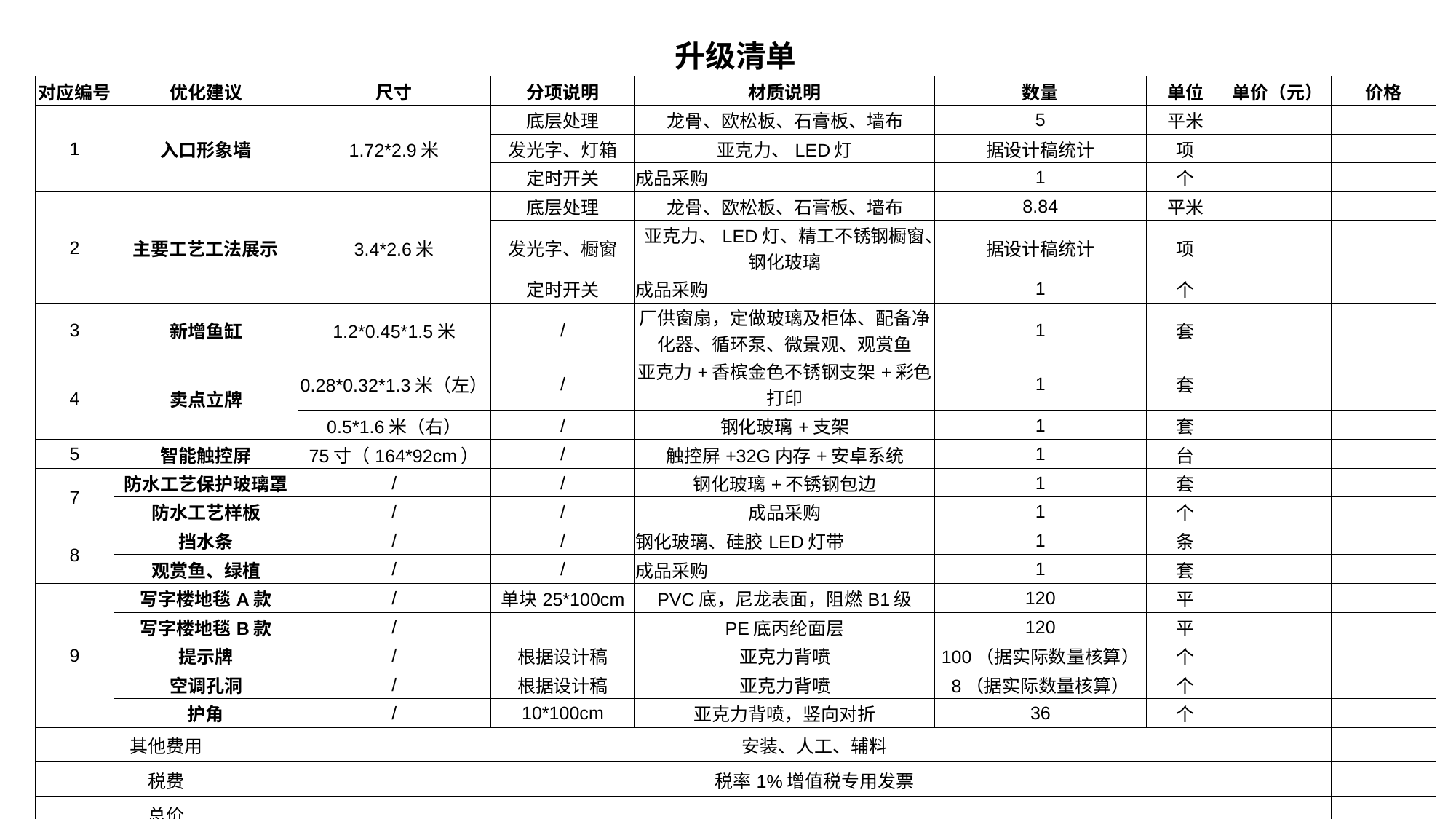

| 升级清单 |  |  |  |  |  |  |  |  |
| --- | --- | --- | --- | --- | --- | --- | --- | --- |
| 对应编号 | 优化建议 | 尺寸 | 分项说明 | 材质说明 | 数量 | 单位 | 单价（元） | 价格 |
| 1 | 入口形象墙 | 1.72\*2.9米 | 底层处理 | 龙骨、欧松板、石膏板、墙布 | 5 | 平米 |  |  |
|  |  |  | 发光字、灯箱 | 亚克力、LED灯 | 据设计稿统计 | 项 |  |  |
|  |  |  | 定时开关 | 成品采购 | 1 | 个 |  |  |
| 2 | 主要工艺工法展示 | 3.4\*2.6米 | 底层处理 | 龙骨、欧松板、石膏板、墙布 | 8.84 | 平米 |  |  |
|  |  |  | 发光字、橱窗 | 亚克力、LED灯、精工不锈钢橱窗、钢化玻璃 | 据设计稿统计 | 项 |  |  |
|  |  |  | 定时开关 | 成品采购 | 1 | 个 |  |  |
| 3 | 新增鱼缸 | 1.2\*0.45\*1.5米 | / | 厂供窗扇，定做玻璃及柜体、配备净化器、循环泵、微景观、观赏鱼 | 1 | 套 |  |  |
| 4 | 卖点立牌 | 0.28\*0.32\*1.3米（左） | / | 亚克力+香槟金色不锈钢支架+彩色打印 | 1 | 套 |  |  |
|  |  | 0.5\*1.6米（右） | / | 钢化玻璃+支架 | 1 | 套 |  |  |
| 5 | 智能触控屏 | 75寸（164\*92cm） | / | 触控屏+32G内存+安卓系统 | 1 | 台 |  |  |
| 7 | 防水工艺保护玻璃罩 | / | / | 钢化玻璃+不锈钢包边 | 1 | 套 |  |  |
|  | 防水工艺样板 | / | / | 成品采购 | 1 | 个 |  |  |
| 8 | 挡水条 | / | / | 钢化玻璃、硅胶LED灯带 | 1 | 条 |  |  |
|  | 观赏鱼、绿植 | / | / | 成品采购 | 1 | 套 |  |  |
| 9 | 写字楼地毯A款 | / | 单块25\*100cm | PVC底，尼龙表面，阻燃B1级 | 120 | 平 |  |  |
|  | 写字楼地毯B款 | / |  | PE底丙纶面层 | 120 | 平 |  |  |
|  | 提示牌 | / | 根据设计稿 | 亚克力背喷 | 100（据实际数量核算） | 个 |  |  |
|  | 空调孔洞 | / | 根据设计稿 | 亚克力背喷 | 8（据实际数量核算） | 个 |  |  |
|  | 护角 | / | 10\*100cm | 亚克力背喷，竖向对折 | 36 | 个 |  |  |
| 其他费用 |  | 安装、人工、辅料 |  |  |  |  |  |  |
| 税费 |  | 税率1%增值税专用发票 |  |  |  |  |  |  |
| 总价 |  |  |  |  |  |  |  |  |